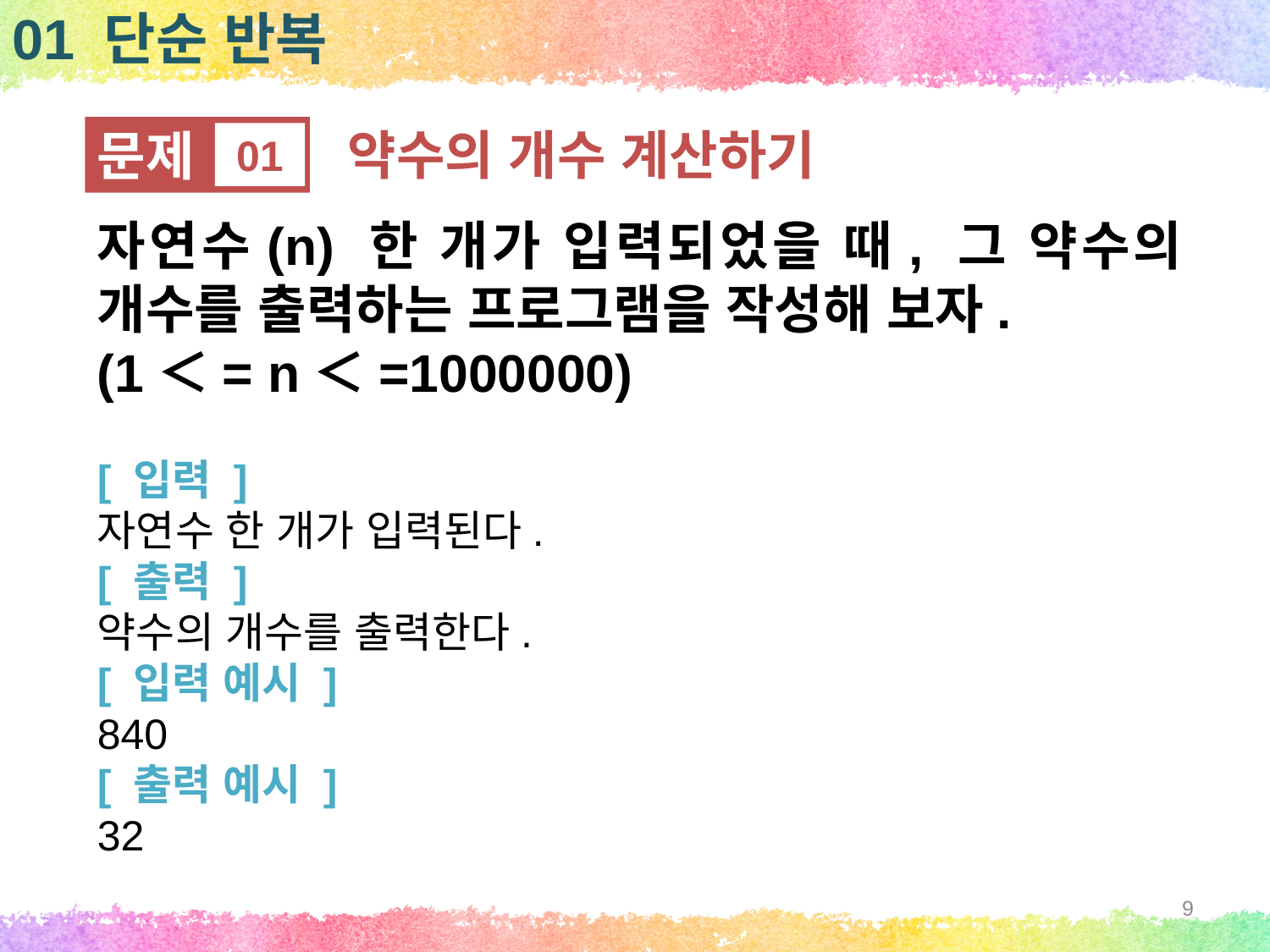

01 단순 반복
문제
01
약수의 개수 계산하기
자연수(n) 한 개가 입력되었을 때, 그 약수의 개수를 출력하는 프로그램을 작성해 보자.
(1＜= n＜=1000000)

[ 입력 ]
자연수 한 개가 입력된다.
[ 출력 ]
약수의 개수를 출력한다.
[ 입력 예시 ]
840
[ 출력 예시 ]
32
9